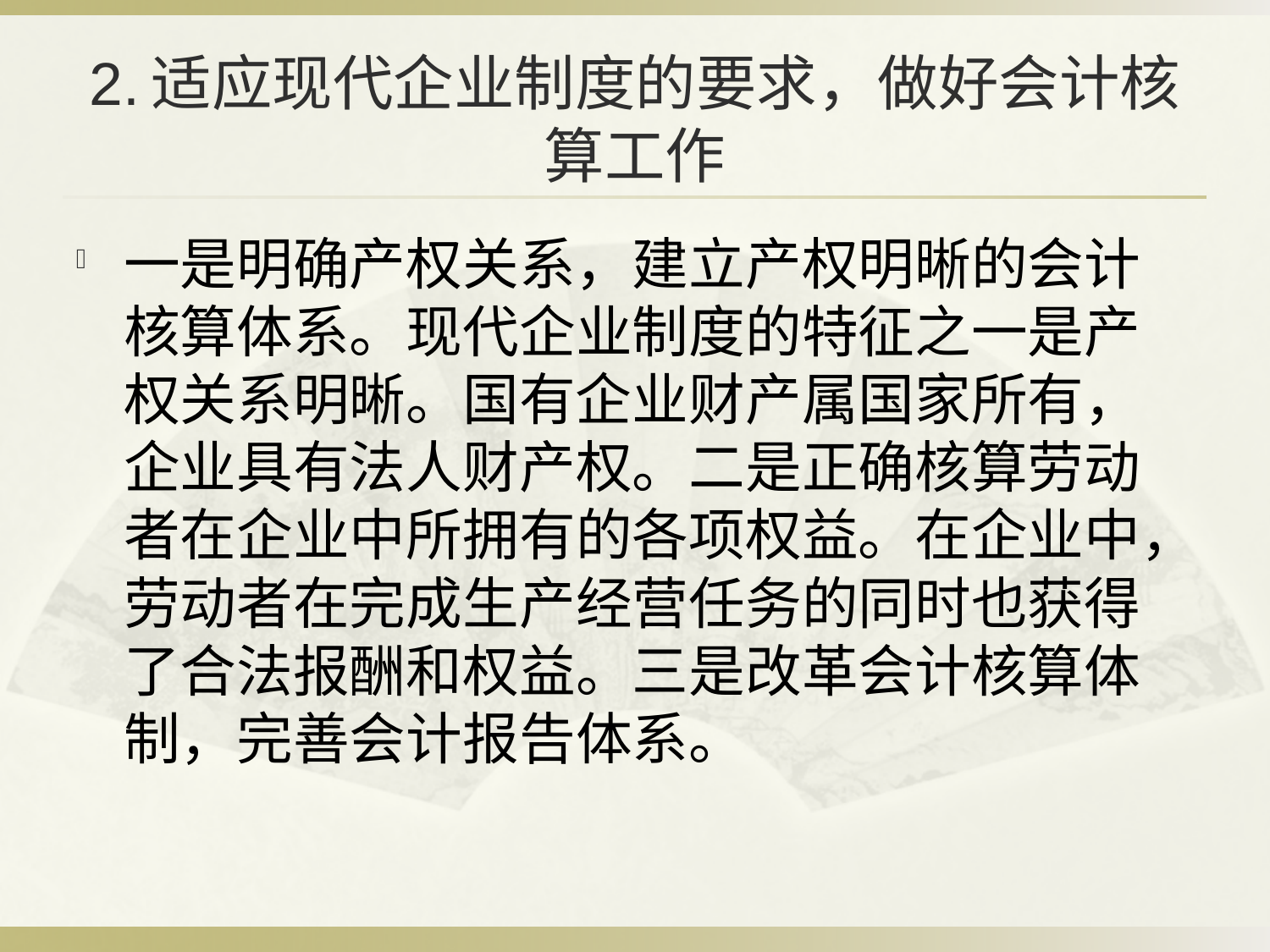

# 2.适应现代企业制度的要求，做好会计核算工作
一是明确产权关系，建立产权明晰的会计核算体系。现代企业制度的特征之一是产权关系明晰。国有企业财产属国家所有，企业具有法人财产权。二是正确核算劳动者在企业中所拥有的各项权益。在企业中，劳动者在完成生产经营任务的同时也获得了合法报酬和权益。三是改革会计核算体制，完善会计报告体系。